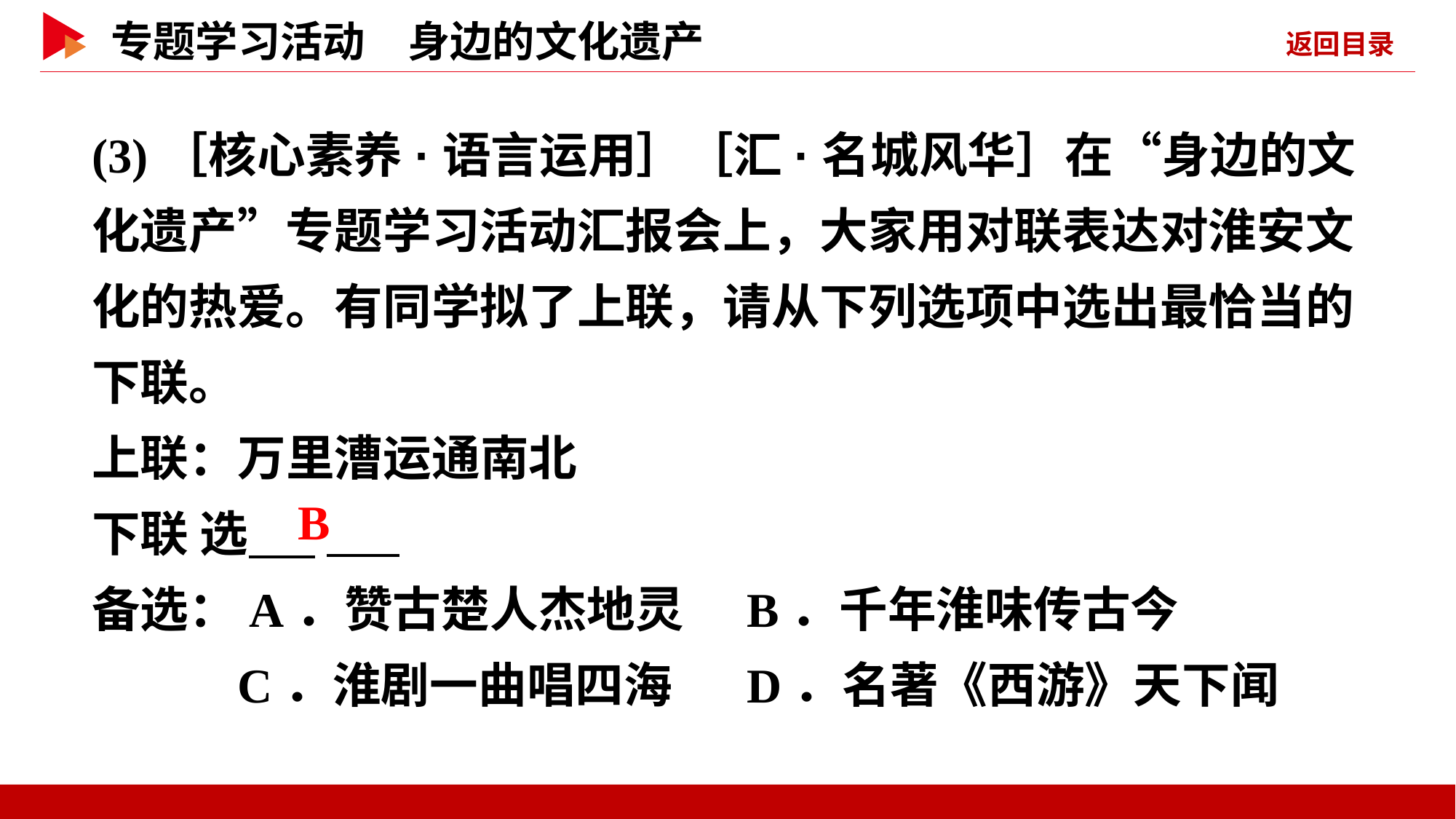

(3)［核心素养·语言运用］［汇·名城风华］在“身边的文化遗产”专题学习活动汇报会上，大家用对联表达对淮安文化的热爱。有同学拟了上联，请从下列选项中选出最恰当的下联。
上联：万里漕运通南北
下联 选      _
备选：A．赞古楚人杰地灵	B．千年淮味传古今
	   C．淮剧一曲唱四海	D．名著《西游》天下闻
   B